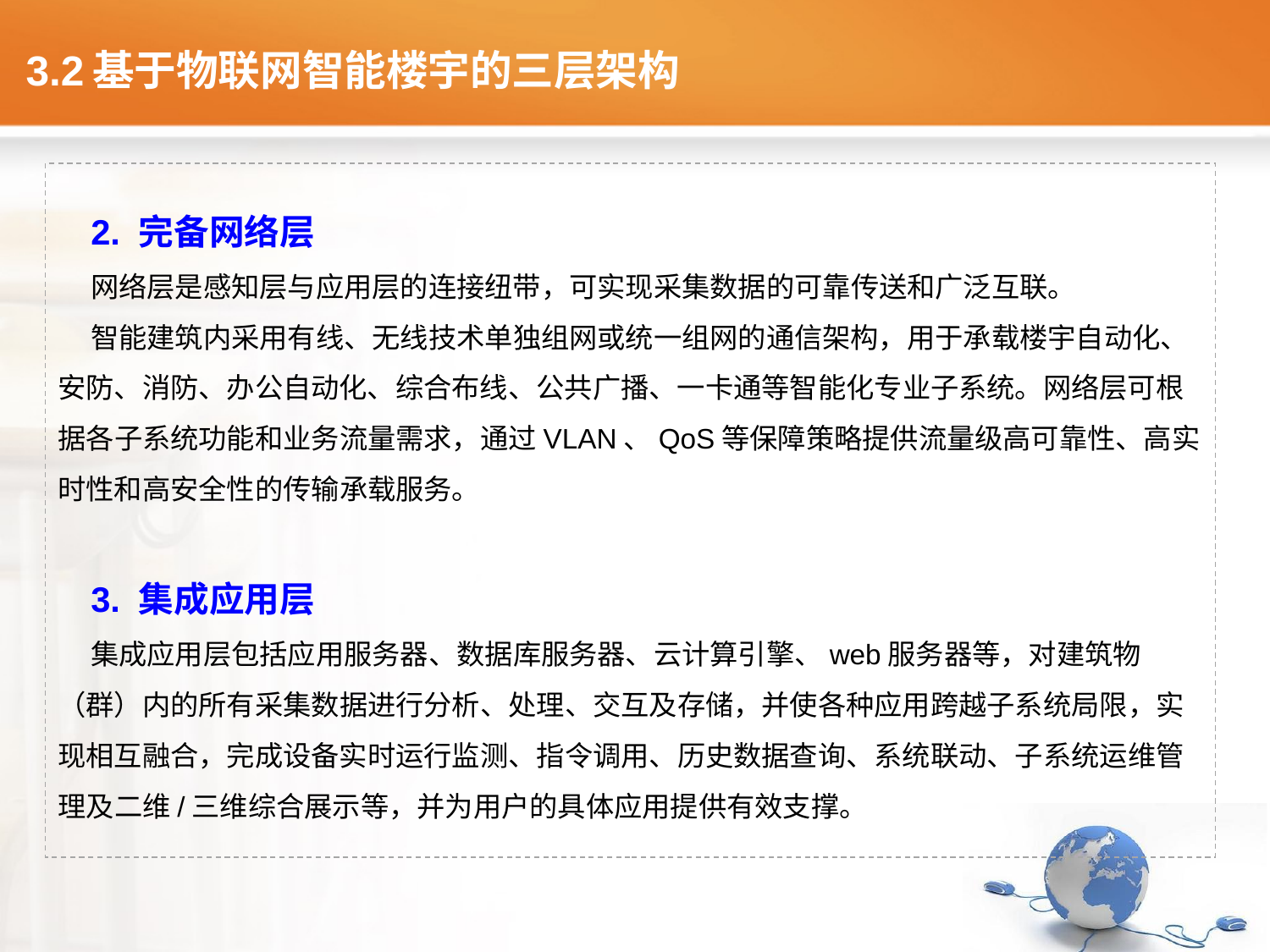

# 3.2基于物联网智能楼宇的三层架构

2. 完备网络层
网络层是感知层与应用层的连接纽带，可实现采集数据的可靠传送和广泛互联。
智能建筑内采用有线、无线技术单独组网或统一组网的通信架构，用于承载楼宇自动化、安防、消防、办公自动化、综合布线、公共广播、一卡通等智能化专业子系统。网络层可根据各子系统功能和业务流量需求，通过VLAN、QoS等保障策略提供流量级高可靠性、高实时性和高安全性的传输承载服务。

3. 集成应用层
集成应用层包括应用服务器、数据库服务器、云计算引擎、web服务器等，对建筑物（群）内的所有采集数据进行分析、处理、交互及存储，并使各种应用跨越子系统局限，实现相互融合，完成设备实时运行监测、指令调用、历史数据查询、系统联动、子系统运维管理及二维/三维综合展示等，并为用户的具体应用提供有效支撑。